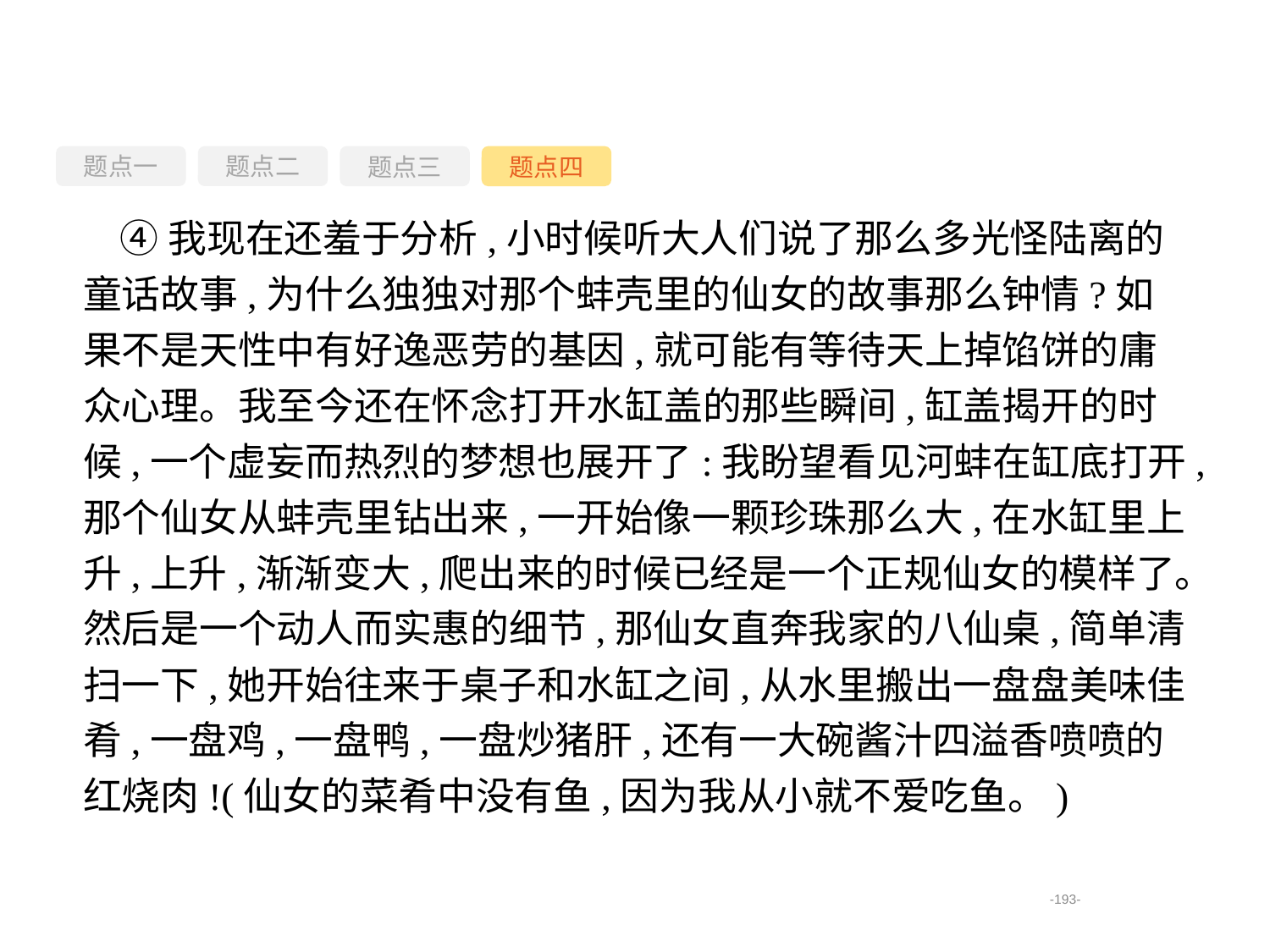

题点一
题点三
题点四
题点二
④我现在还羞于分析,小时候听大人们说了那么多光怪陆离的童话故事,为什么独独对那个蚌壳里的仙女的故事那么钟情?如果不是天性中有好逸恶劳的基因,就可能有等待天上掉馅饼的庸众心理。我至今还在怀念打开水缸盖的那些瞬间,缸盖揭开的时候,一个虚妄而热烈的梦想也展开了:我盼望看见河蚌在缸底打开,那个仙女从蚌壳里钻出来,一开始像一颗珍珠那么大,在水缸里上升,上升,渐渐变大,爬出来的时候已经是一个正规仙女的模样了。然后是一个动人而实惠的细节,那仙女直奔我家的八仙桌,简单清扫一下,她开始往来于桌子和水缸之间,从水里搬出一盘盘美味佳肴,一盘鸡,一盘鸭,一盘炒猪肝,还有一大碗酱汁四溢香喷喷的红烧肉!(仙女的菜肴中没有鱼,因为我从小就不爱吃鱼。)
-193-